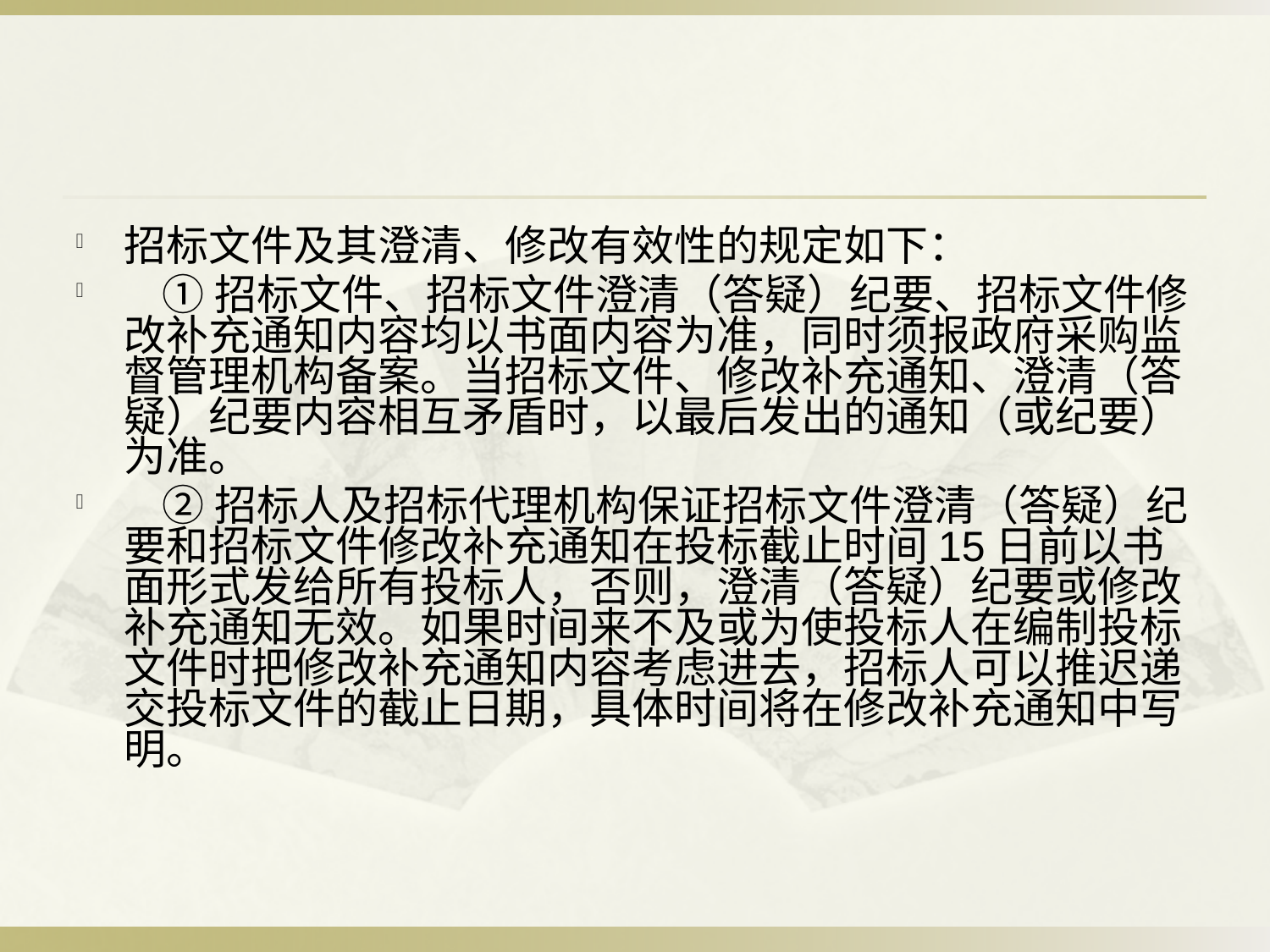

#
招标文件及其澄清、修改有效性的规定如下：
    ①招标文件、招标文件澄清（答疑）纪要、招标文件修改补充通知内容均以书面内容为准，同时须报政府采购监督管理机构备案。当招标文件、修改补充通知、澄清（答疑）纪要内容相互矛盾时，以最后发出的通知（或纪要）为准。
    ②招标人及招标代理机构保证招标文件澄清（答疑）纪要和招标文件修改补充通知在投标截止时间15日前以书面形式发给所有投标人，否则，澄清（答疑）纪要或修改补充通知无效。如果时间来不及或为使投标人在编制投标文件时把修改补充通知内容考虑进去，招标人可以推迟递交投标文件的截止日期，具体时间将在修改补充通知中写明。